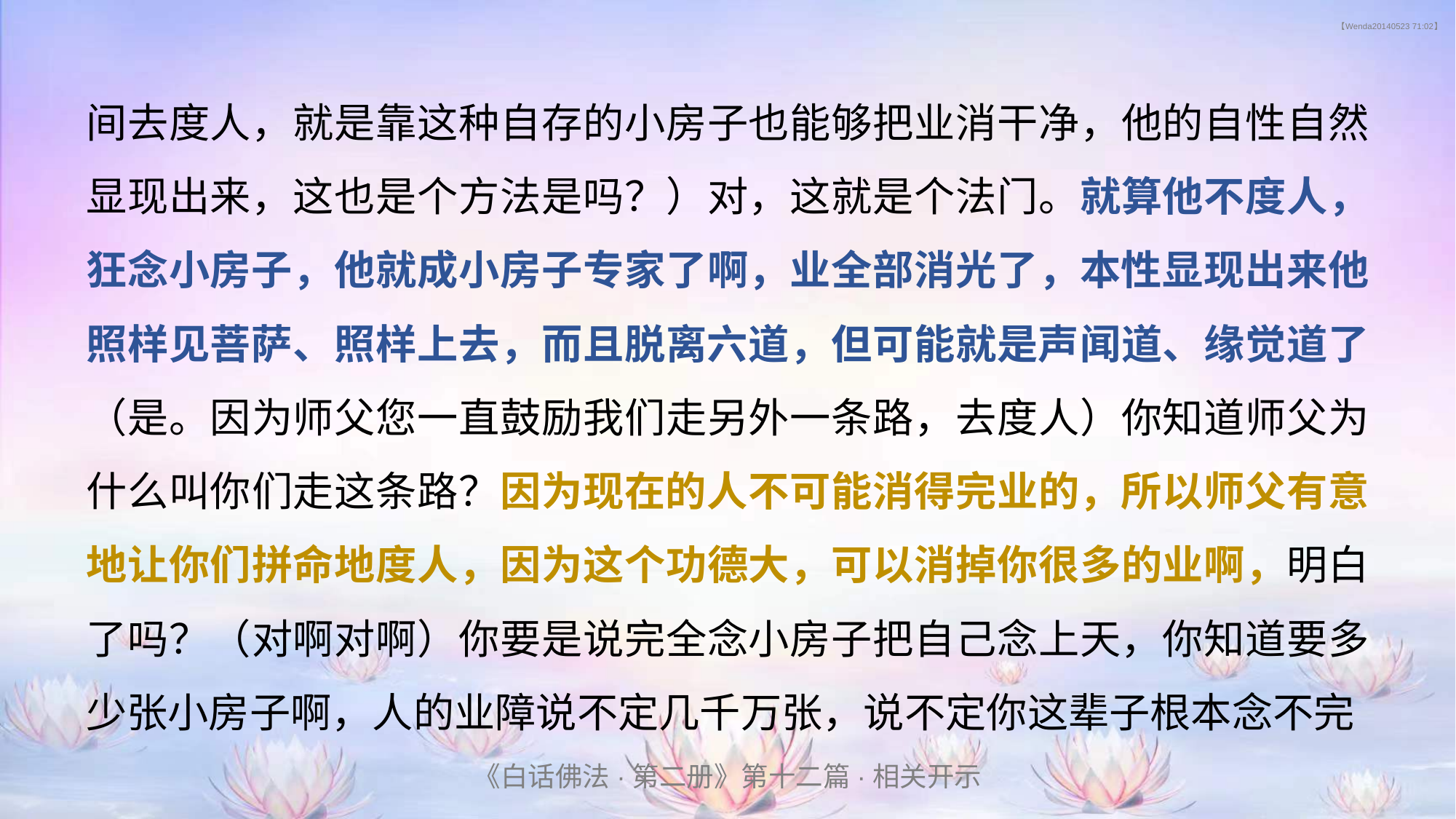

# 【Wenda20140523 71:02】
间去度人，就是靠这种自存的小房子也能够把业消干净，他的自性自然显现出来，这也是个方法是吗？）对，这就是个法门。就算他不度人，狂念小房子，他就成小房子专家了啊，业全部消光了，本性显现出来他照样见菩萨、照样上去，而且脱离六道，但可能就是声闻道、缘觉道了（是。因为师父您一直鼓励我们走另外一条路，去度人）你知道师父为什么叫你们走这条路？因为现在的人不可能消得完业的，所以师父有意地让你们拼命地度人，因为这个功德大，可以消掉你很多的业啊，明白了吗？（对啊对啊）你要是说完全念小房子把自己念上天，你知道要多少张小房子啊，人的业障说不定几千万张，说不定你这辈子根本念不完
《白话佛法·第二册》第十二篇·相关开示